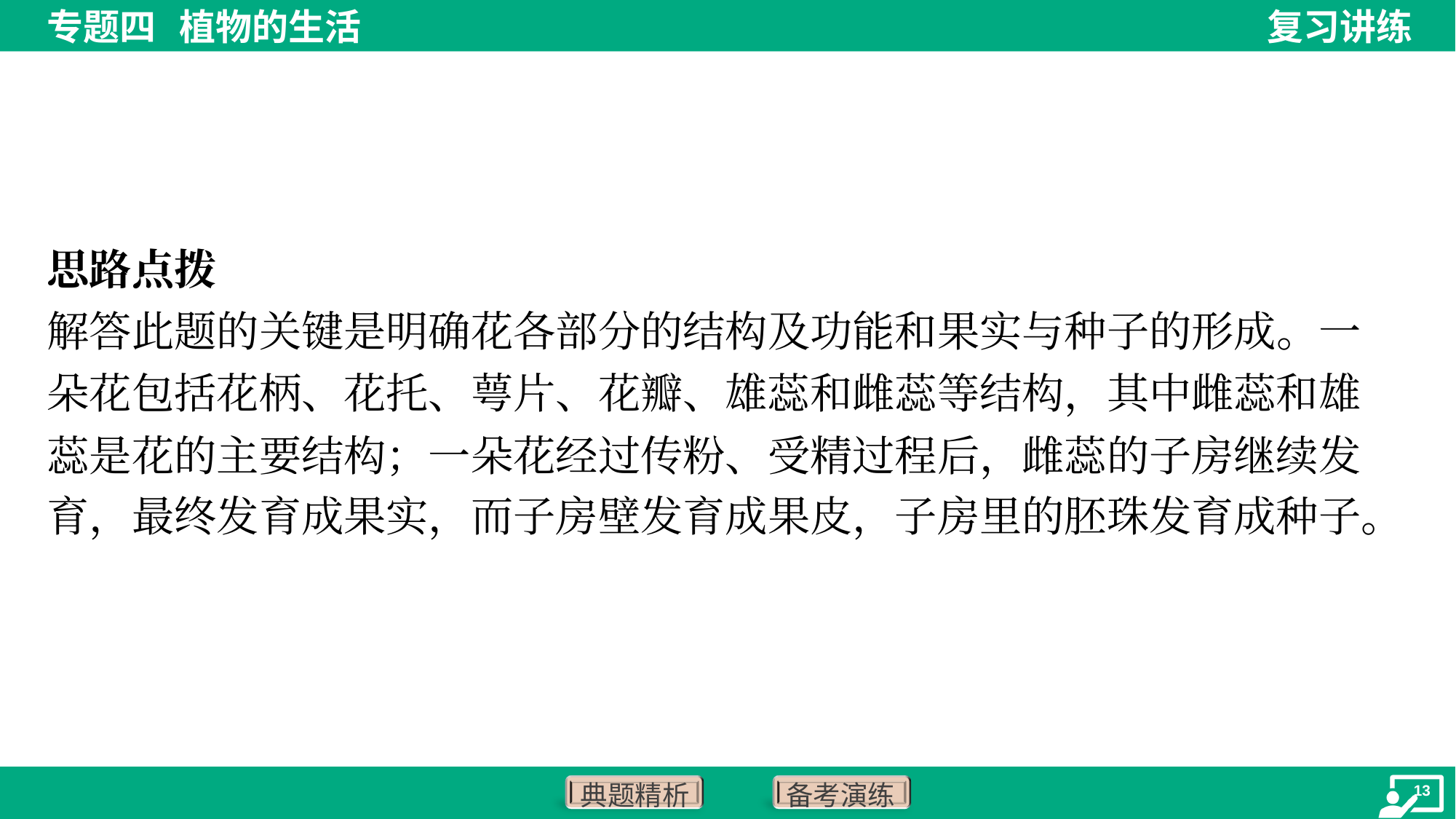

思路点拨
解答此题的关键是明确花各部分的结构及功能和果实与种子的形成。一
朵花包括花柄、花托、萼片、花瓣、雄蕊和雌蕊等结构，其中雌蕊和雄
蕊是花的主要结构；一朵花经过传粉、受精过程后，雌蕊的子房继续发
育，最终发育成果实，而子房壁发育成果皮，子房里的胚珠发育成种子。